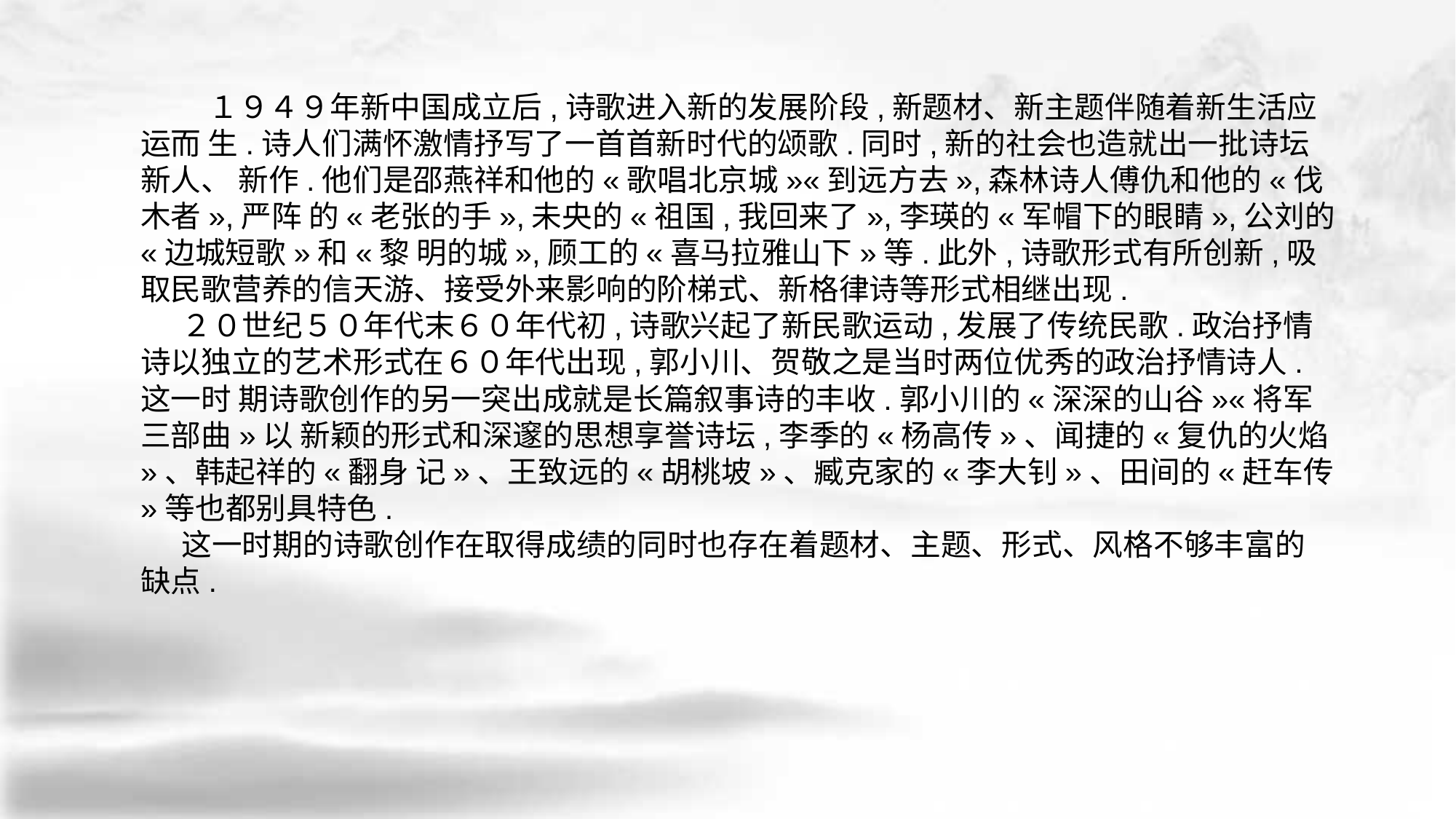

１９４９年新中国成立后,诗歌进入新的发展阶段,新题材、新主题伴随着新生活应运而 生.诗人们满怀激情抒写了一首首新时代的颂歌.同时,新的社会也造就出一批诗坛新人、 新作.他们是邵燕祥和他的«歌唱北京城»«到远方去»,森林诗人傅仇和他的«伐木者»,严阵 的«老张的手»,未央的«祖国,我回来了»,李瑛的«军帽下的眼睛»,公刘的«边城短歌»和«黎 明的城»,顾工的«喜马拉雅山下»等.此外,诗歌形式有所创新,吸取民歌营养的信天游、接受外来影响的阶梯式、新格律诗等形式相继出现.
     ２０世纪５０年代末６０年代初,诗歌兴起了新民歌运动,发展了传统民歌.政治抒情诗以独立的艺术形式在６０年代出现,郭小川、贺敬之是当时两位优秀的政治抒情诗人.这一时 期诗歌创作的另一突出成就是长篇叙事诗的丰收.郭小川的«深深的山谷»«将军三部曲»以 新颖的形式和深邃的思想享誉诗坛,李季的«杨高传»、闻捷的«复仇的火焰»、韩起祥的«翻身 记»、王致远的«胡桃坡»、臧克家的«李大钊»、田间的«赶车传»等也都别具特色.
     这一时期的诗歌创作在取得成绩的同时也存在着题材、主题、形式、风格不够丰富的 缺点.